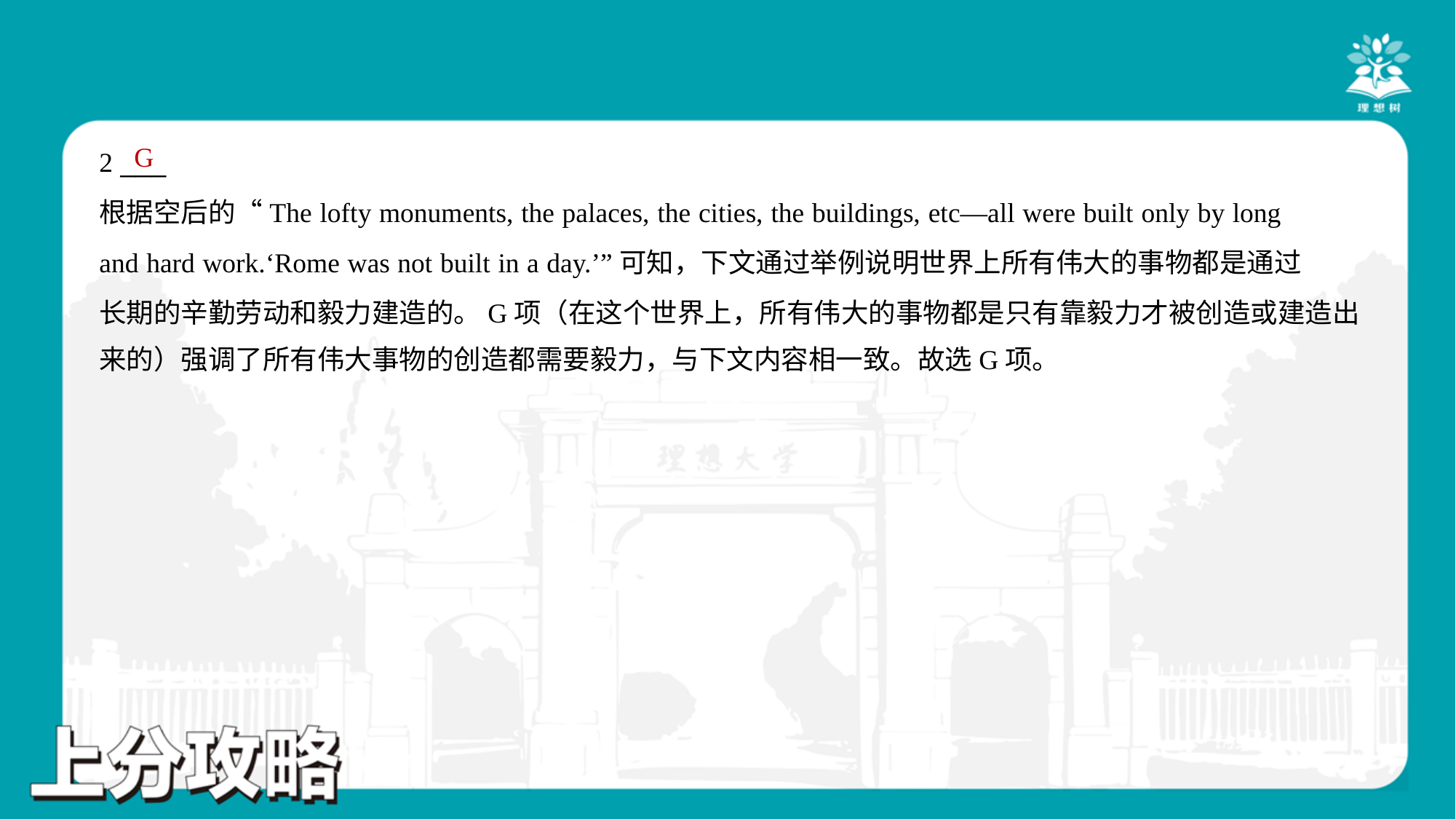

G
2 ___
根据空后的“The lofty monuments, the palaces, the cities, the buildings, etc—all were built only by long
and hard work.‘Rome was not built in a day.’”可知，下文通过举例说明世界上所有伟大的事物都是通过
长期的辛勤劳动和毅力建造的。G项（在这个世界上，所有伟大的事物都是只有靠毅力才被创造或建造出
来的）强调了所有伟大事物的创造都需要毅力，与下文内容相一致。故选G项。